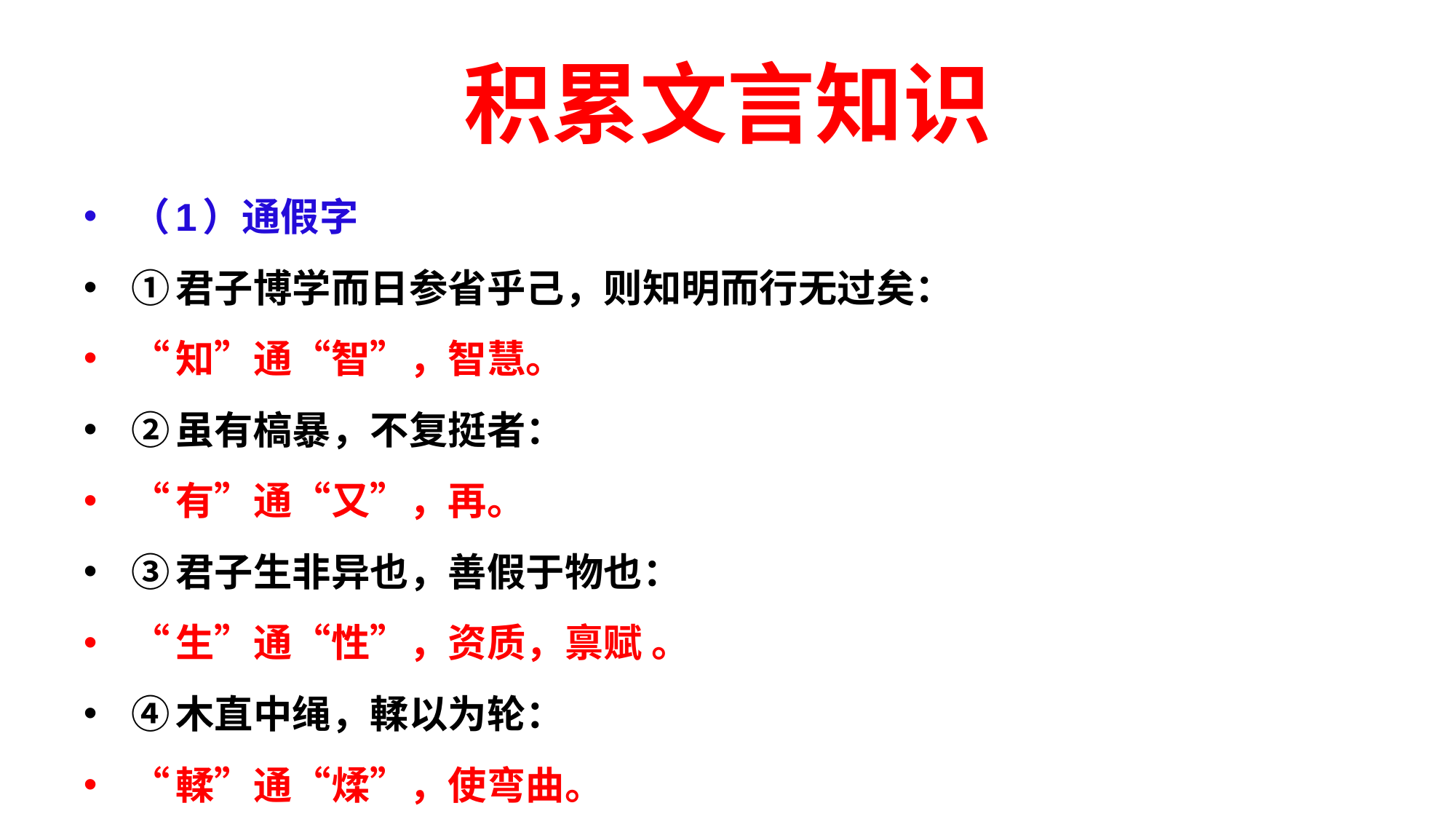

# 积累文言知识
（1）通假字
①君子博学而日参省乎己，则知明而行无过矣：
“知”通“智”，智慧。
②虽有槁暴，不复挺者：
“有”通“又”，再。
③君子生非异也，善假于物也：
“生”通“性”，资质，禀赋 。
④木直中绳，輮以为轮：
“輮”通“煣”，使弯曲。